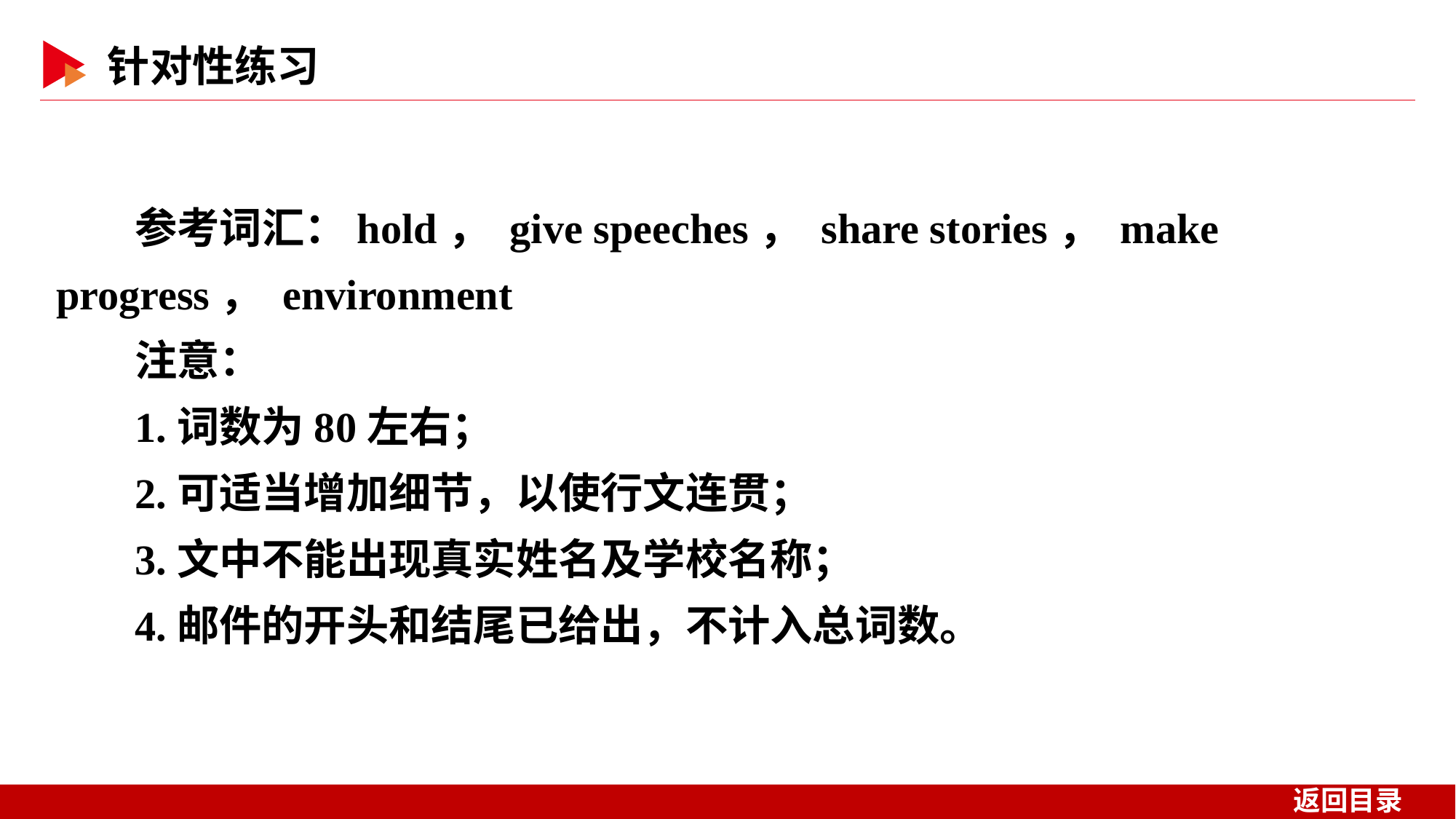

参考词汇：hold， give speeches， share stories， make progress， environment
注意：
1.词数为80左右；
2.可适当增加细节，以使行文连贯；
3.文中不能出现真实姓名及学校名称；
4.邮件的开头和结尾已给出，不计入总词数。